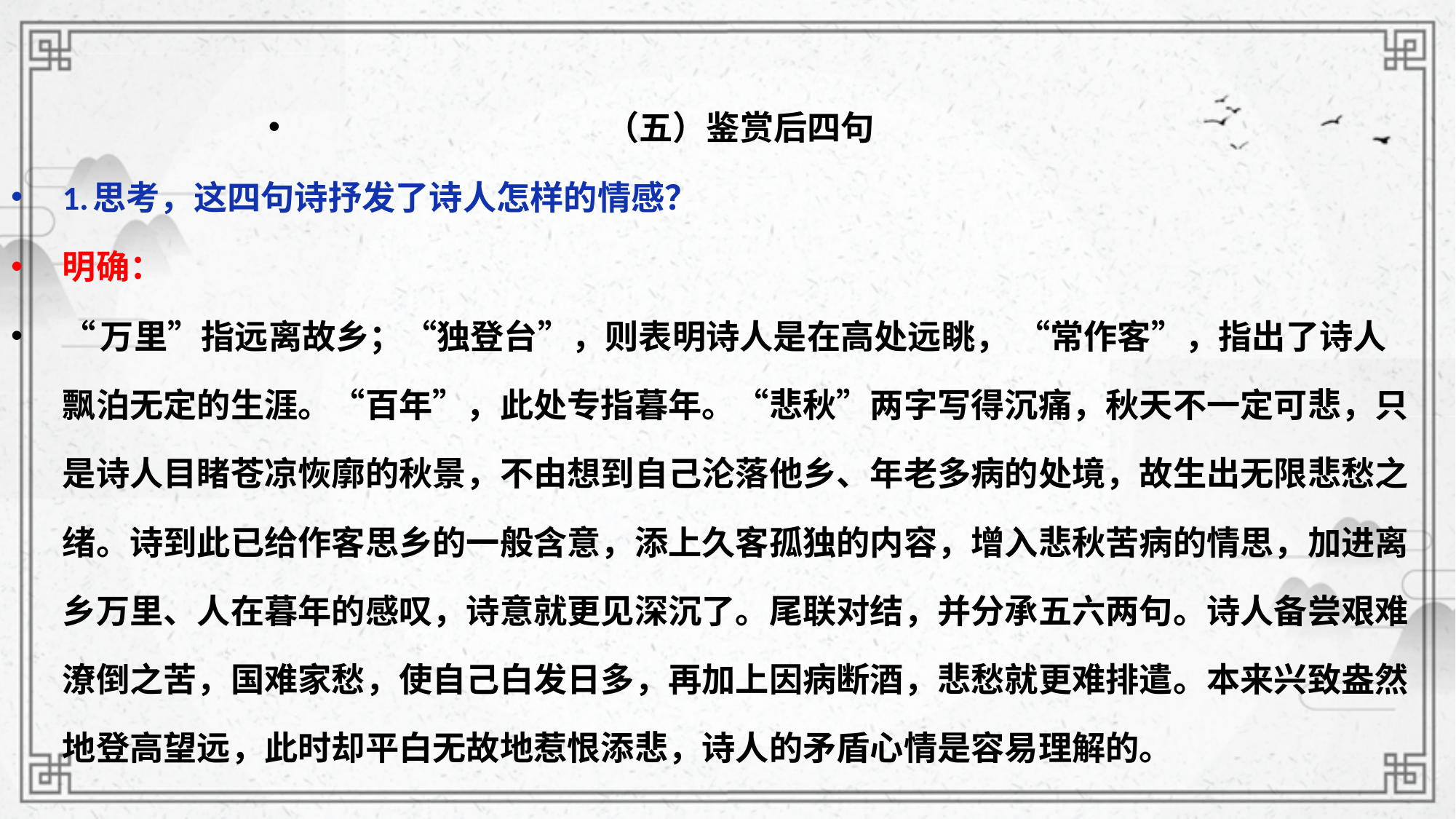

（五）鉴赏后四句
1.思考，这四句诗抒发了诗人怎样的情感？
明确：
“万里”指远离故乡；“独登台”，则表明诗人是在高处远眺， “常作客”，指出了诗人飘泊无定的生涯。“百年”，此处专指暮年。“悲秋”两字写得沉痛，秋天不一定可悲，只是诗人目睹苍凉恢廓的秋景，不由想到自己沦落他乡、年老多病的处境，故生出无限悲愁之绪。诗到此已给作客思乡的一般含意，添上久客孤独的内容，增入悲秋苦病的情思，加进离乡万里、人在暮年的感叹，诗意就更见深沉了。尾联对结，并分承五六两句。诗人备尝艰难潦倒之苦，国难家愁，使自己白发日多，再加上因病断酒，悲愁就更难排遣。本来兴致盎然地登高望远，此时却平白无故地惹恨添悲，诗人的矛盾心情是容易理解的。